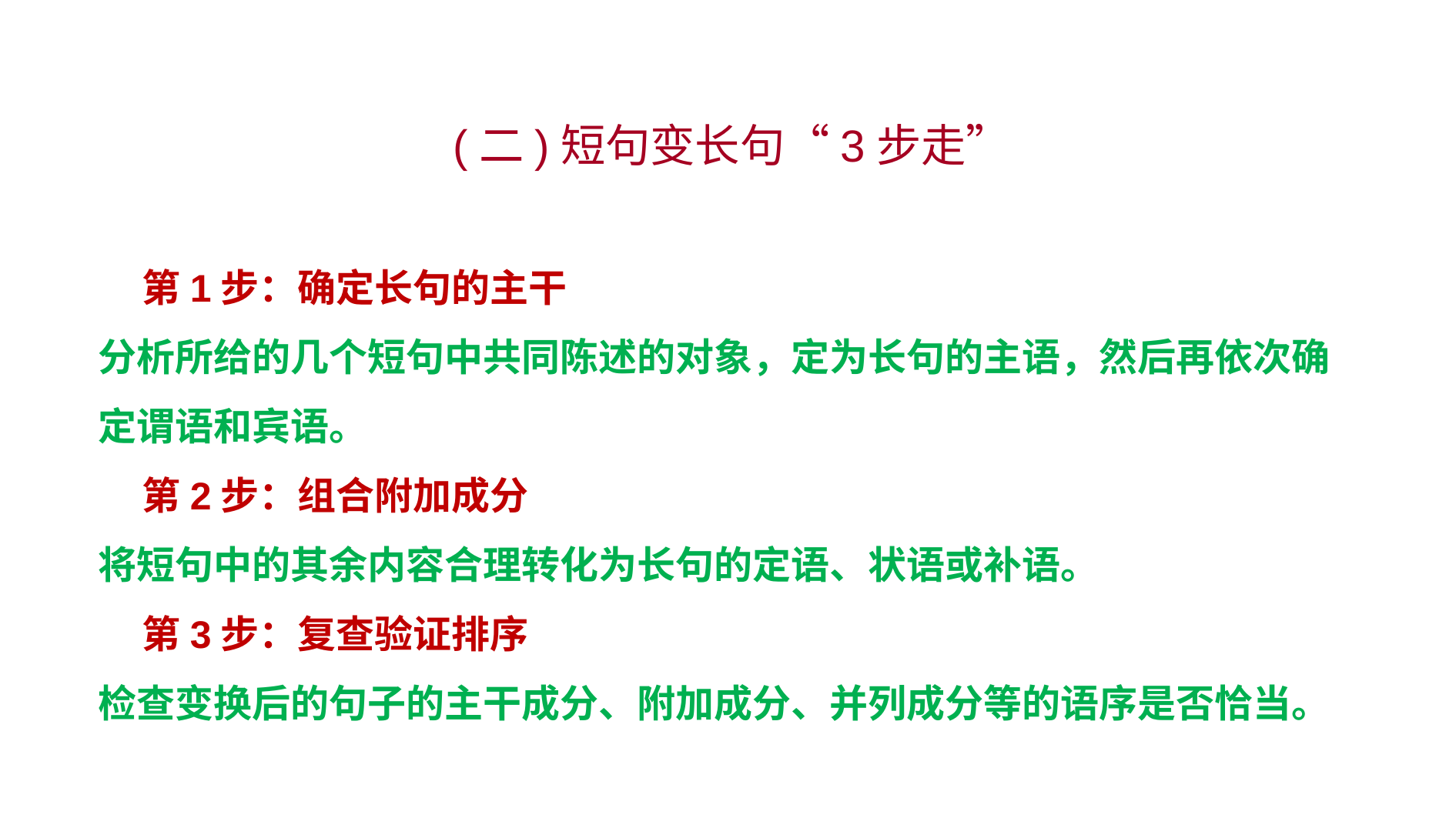

(二)短句变长句“3步走”

    第1步：确定长句的主干
分析所给的几个短句中共同陈述的对象，定为长句的主语，然后再依次确定谓语和宾语。
    第2步：组合附加成分
将短句中的其余内容合理转化为长句的定语、状语或补语。
    第3步：复查验证排序
检查变换后的句子的主干成分、附加成分、并列成分等的语序是否恰当。